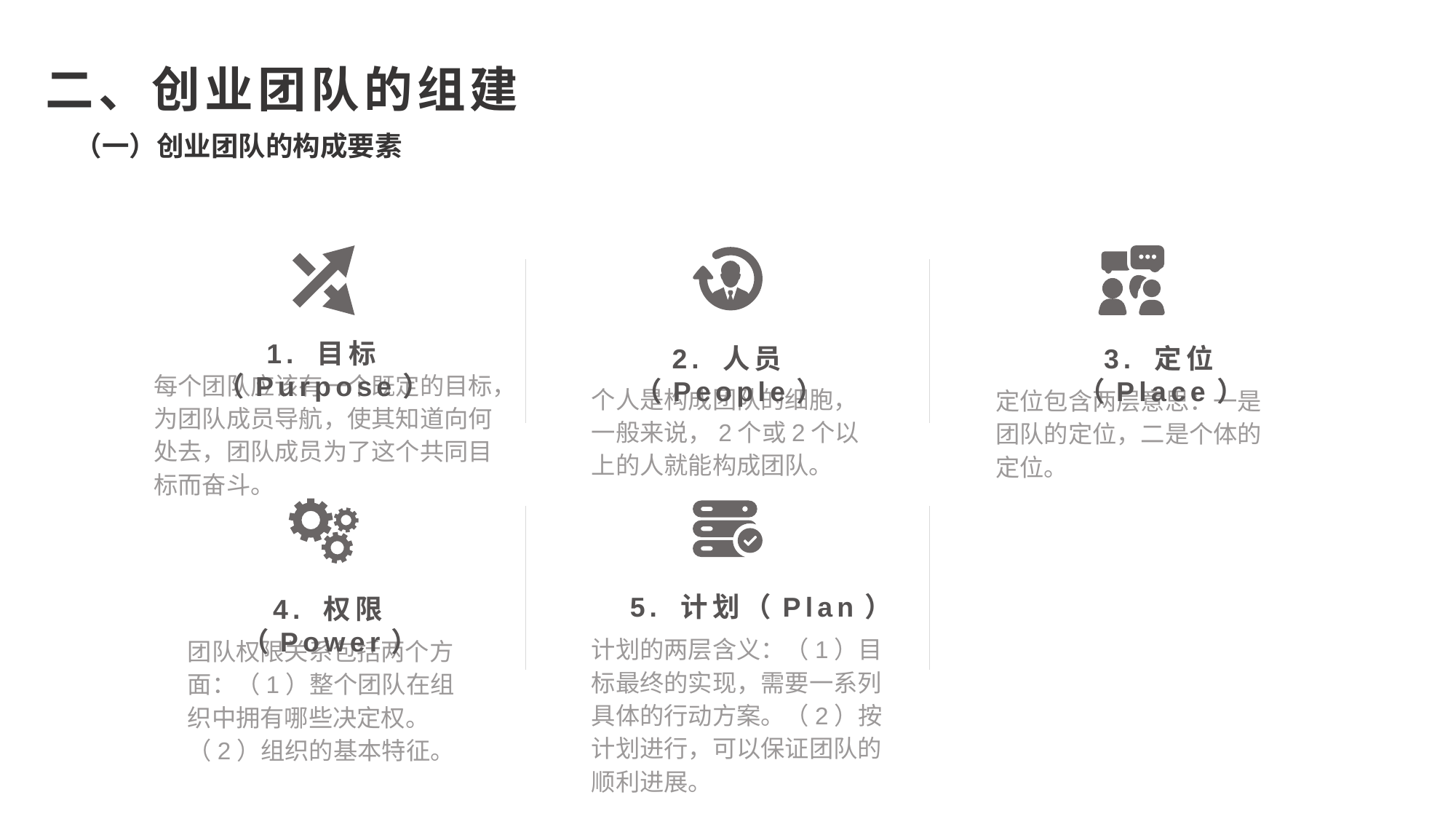

二、创业团队的组建
（一）创业团队的构成要素

1. 目标（Purpose）
每个团队应该有一个既定的目标，为团队成员导航，使其知道向何处去，团队成员为了这个共同目标而奋斗。

3. 定位（Place）
定位包含两层意思：一是团队的定位，二是个体的
定位。

2. 人员（People）
个人是构成团队的细胞，一般来说，2个或2个以上的人就能构成团队。

4. 权限（Power）
团队权限关系包括两个方面：（1）整个团队在组织中拥有哪些决定权。（2）组织的基本特征。

5. 计划（Plan）
计划的两层含义：（1）目标最终的实现，需要一系列具体的行动方案。（2）按计划进行，可以保证团队的顺利进展。